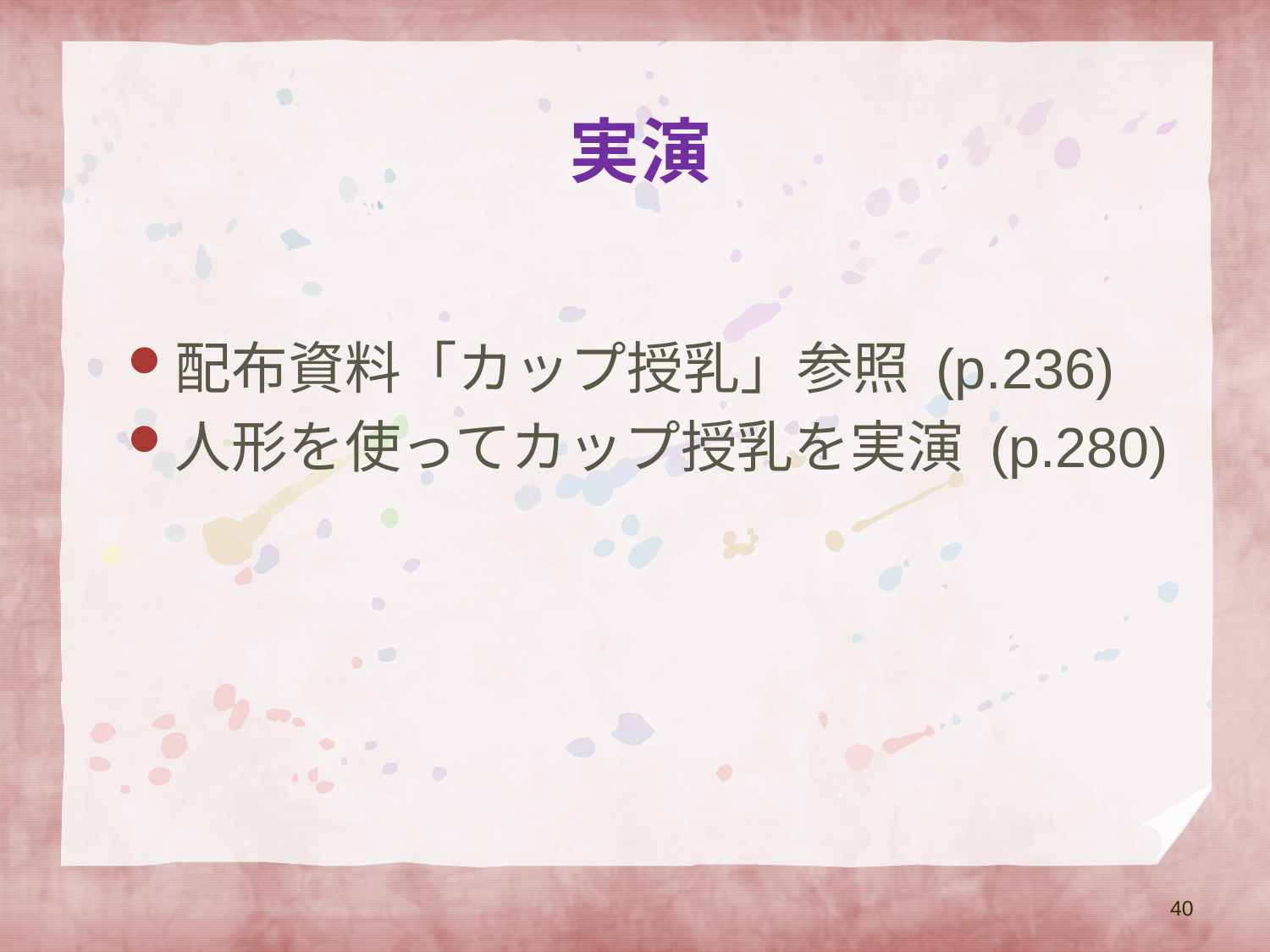

# 実演
配布資料「カップ授乳」参照 (p.236)
人形を使ってカップ授乳を実演 (p.280)

40